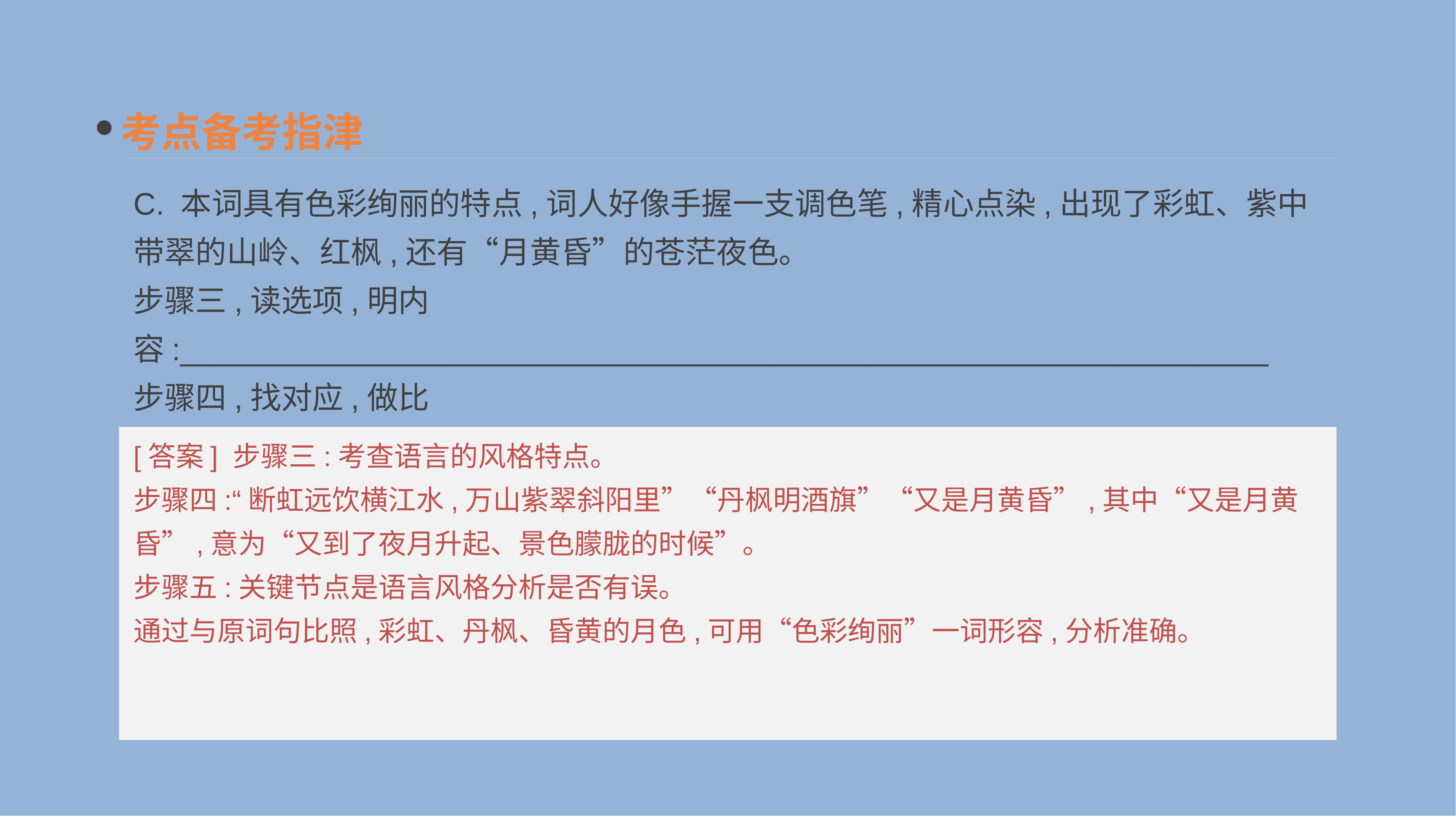

考点备考指津

C. 本词具有色彩绚丽的特点,词人好像手握一支调色笔,精心点染,出现了彩虹、紫中带翠的山岭、红枫,还有“月黄昏”的苍茫夜色。
步骤三,读选项,明内容:_______________________________________________________________
步骤四,找对应,做比较:_______________________________________________________________步骤五,识关键,判正误:_______________________________________________________________
[答案] 步骤三:考查语言的风格特点。
步骤四:“断虹远饮横江水,万山紫翠斜阳里”“丹枫明酒旗”“又是月黄昏”,其中“又是月黄昏”,意为“又到了夜月升起、景色朦胧的时候”。
步骤五:关键节点是语言风格分析是否有误。
通过与原词句比照,彩虹、丹枫、昏黄的月色,可用“色彩绚丽”一词形容,分析准确。